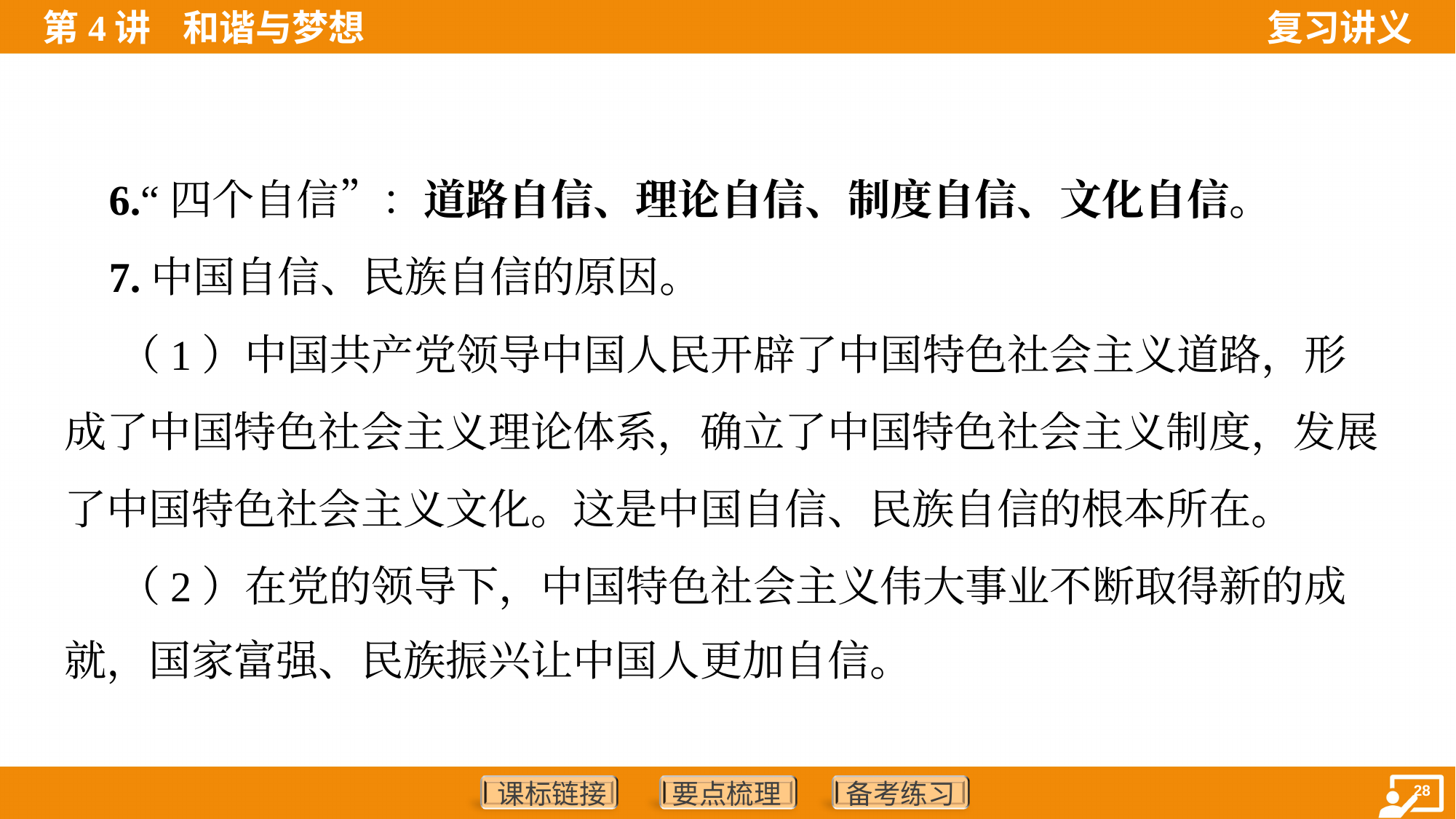

6.“四个自信”：道路自信、理论自信、制度自信、文化自信。
    7.中国自信、民族自信的原因。
    （1）中国共产党领导中国人民开辟了中国特色社会主义道路，形
成了中国特色社会主义理论体系，确立了中国特色社会主义制度，发展
了中国特色社会主义文化。这是中国自信、民族自信的根本所在。
    （2）在党的领导下，中国特色社会主义伟大事业不断取得新的成
就，国家富强、民族振兴让中国人更加自信。